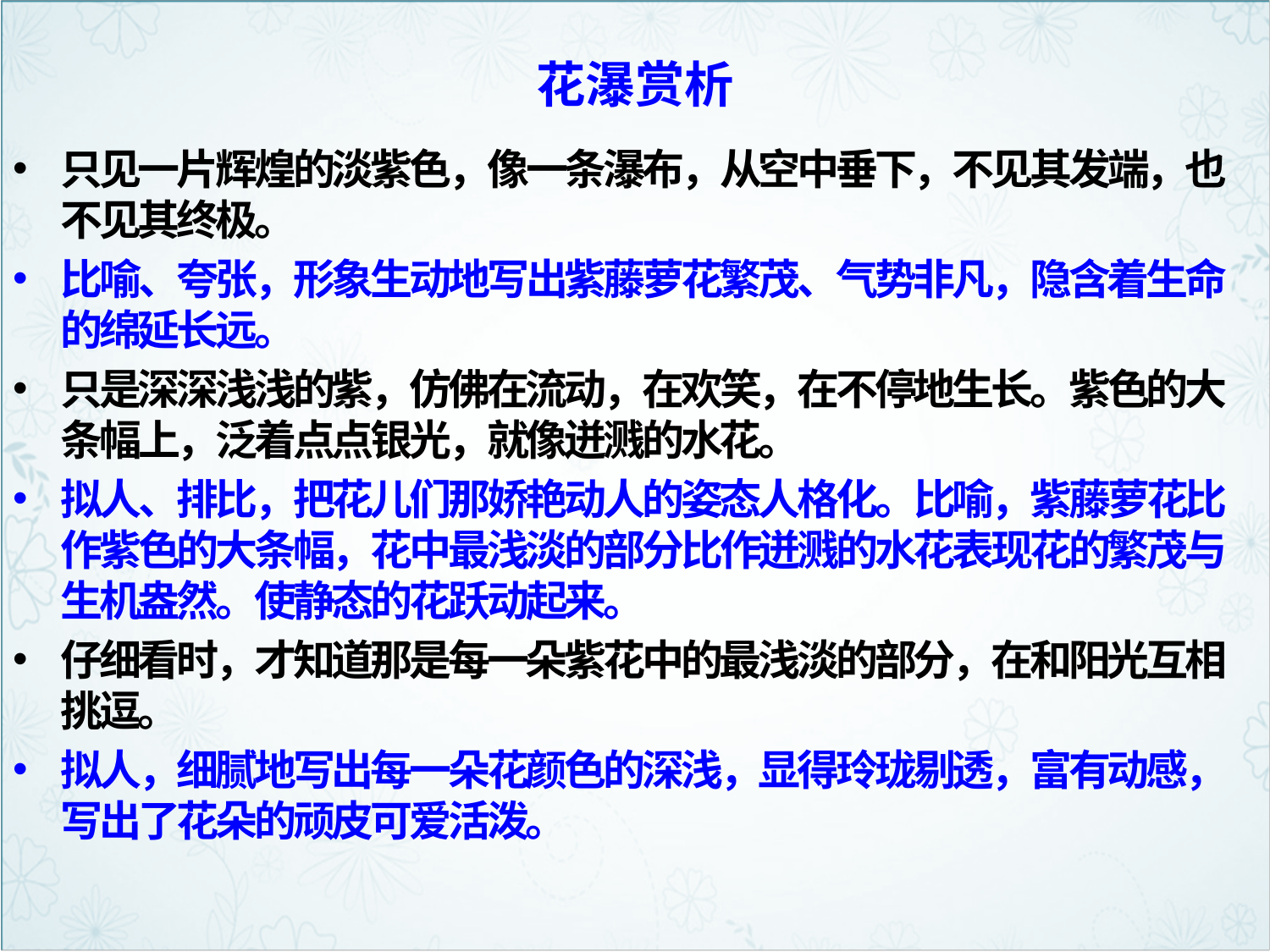

# 花瀑赏析
只见一片辉煌的淡紫色，像一条瀑布，从空中垂下，不见其发端，也不见其终极。
比喻、夸张，形象生动地写出紫藤萝花繁茂、气势非凡，隐含着生命的绵延长远。
只是深深浅浅的紫，仿佛在流动，在欢笑，在不停地生长。紫色的大条幅上，泛着点点银光，就像迸溅的水花。
拟人、排比，把花儿们那娇艳动人的姿态人格化。比喻，紫藤萝花比作紫色的大条幅，花中最浅淡的部分比作迸溅的水花表现花的繁茂与生机盎然。使静态的花跃动起来。
仔细看时，才知道那是每一朵紫花中的最浅淡的部分，在和阳光互相挑逗。
拟人，细腻地写出每一朵花颜色的深浅，显得玲珑剔透，富有动感，写出了花朵的顽皮可爱活泼。